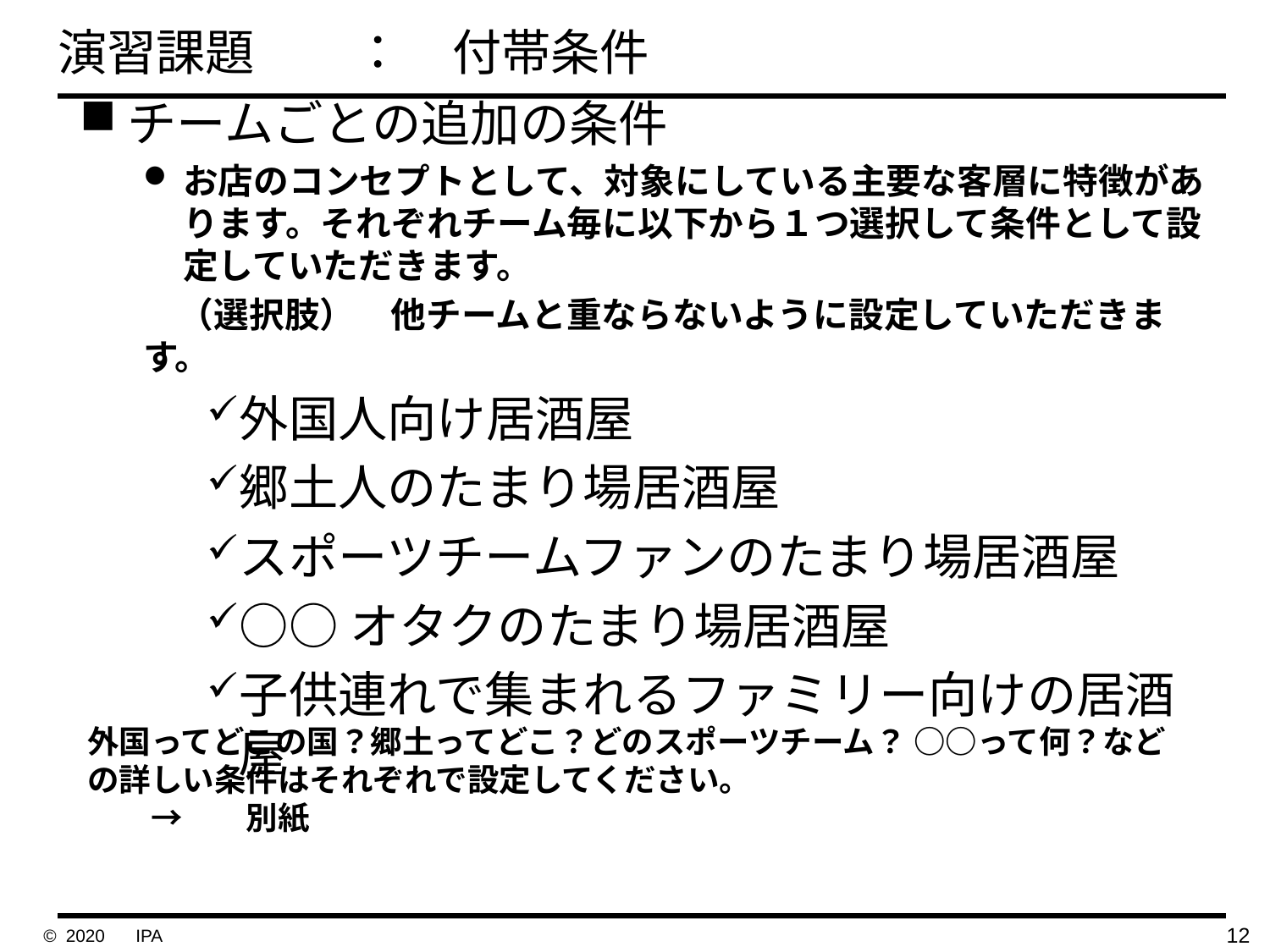

# 演習課題　　：　付帯条件
チームごとの追加の条件
お店のコンセプトとして、対象にしている主要な客層に特徴があります。それぞれチーム毎に以下から１つ選択して条件として設定していただきます。
　（選択肢）　他チームと重ならないように設定していただきます。
外国人向け居酒屋
郷土人のたまり場居酒屋
スポーツチームファンのたまり場居酒屋
○○オタクのたまり場居酒屋
子供連れで集まれるファミリー向けの居酒屋
外国ってどこの国？郷土ってどこ？どのスポーツチーム？ ○○って何？などの詳しい条件はそれぞれで設定してください。
　　→　　別紙